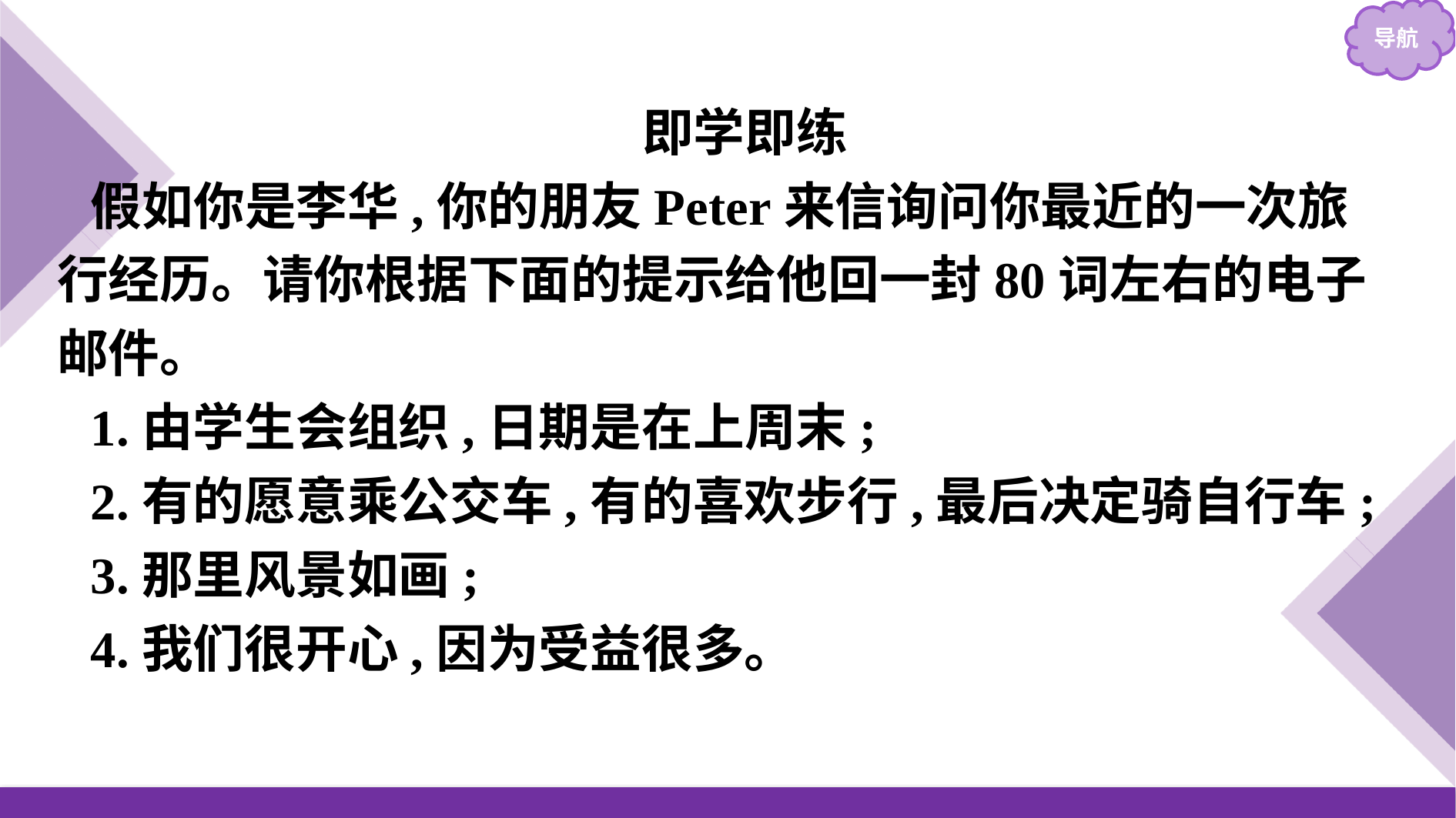

即学即练
假如你是李华,你的朋友Peter来信询问你最近的一次旅行经历。请你根据下面的提示给他回一封80词左右的电子邮件。
1.由学生会组织,日期是在上周末;
2.有的愿意乘公交车,有的喜欢步行,最后决定骑自行车;
3.那里风景如画;
4.我们很开心,因为受益很多。